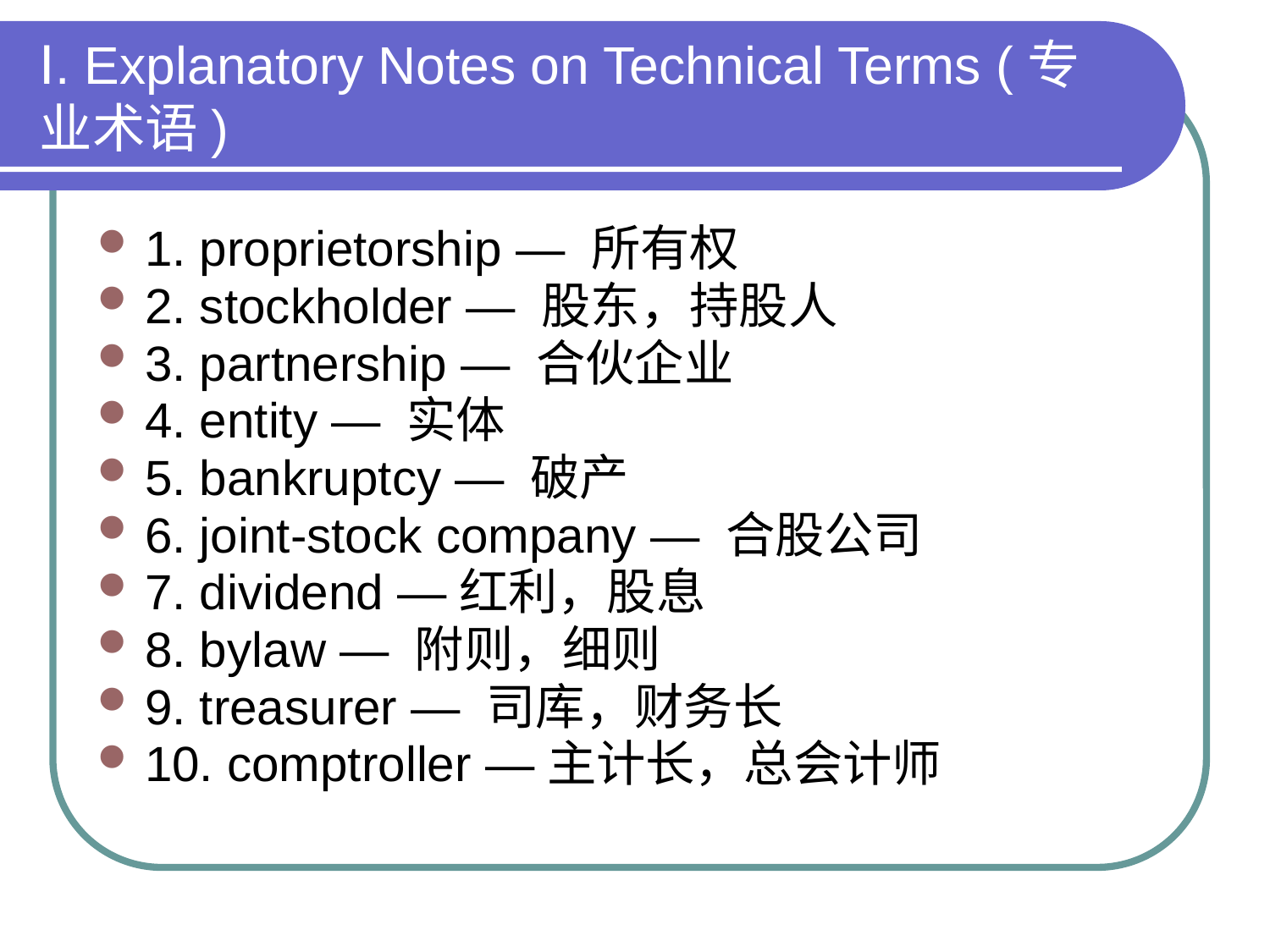

Ⅰ. Explanatory Notes on Technical Terms (专业术语)
1. proprietorship — 所有权
2. stockholder — 股东，持股人
3. partnership — 合伙企业
4. entity — 实体
5. bankruptcy — 破产
6. joint-stock company — 合股公司
7. dividend —红利，股息
8. bylaw — 附则，细则
9. treasurer — 司库，财务长
10. comptroller —主计长，总会计师